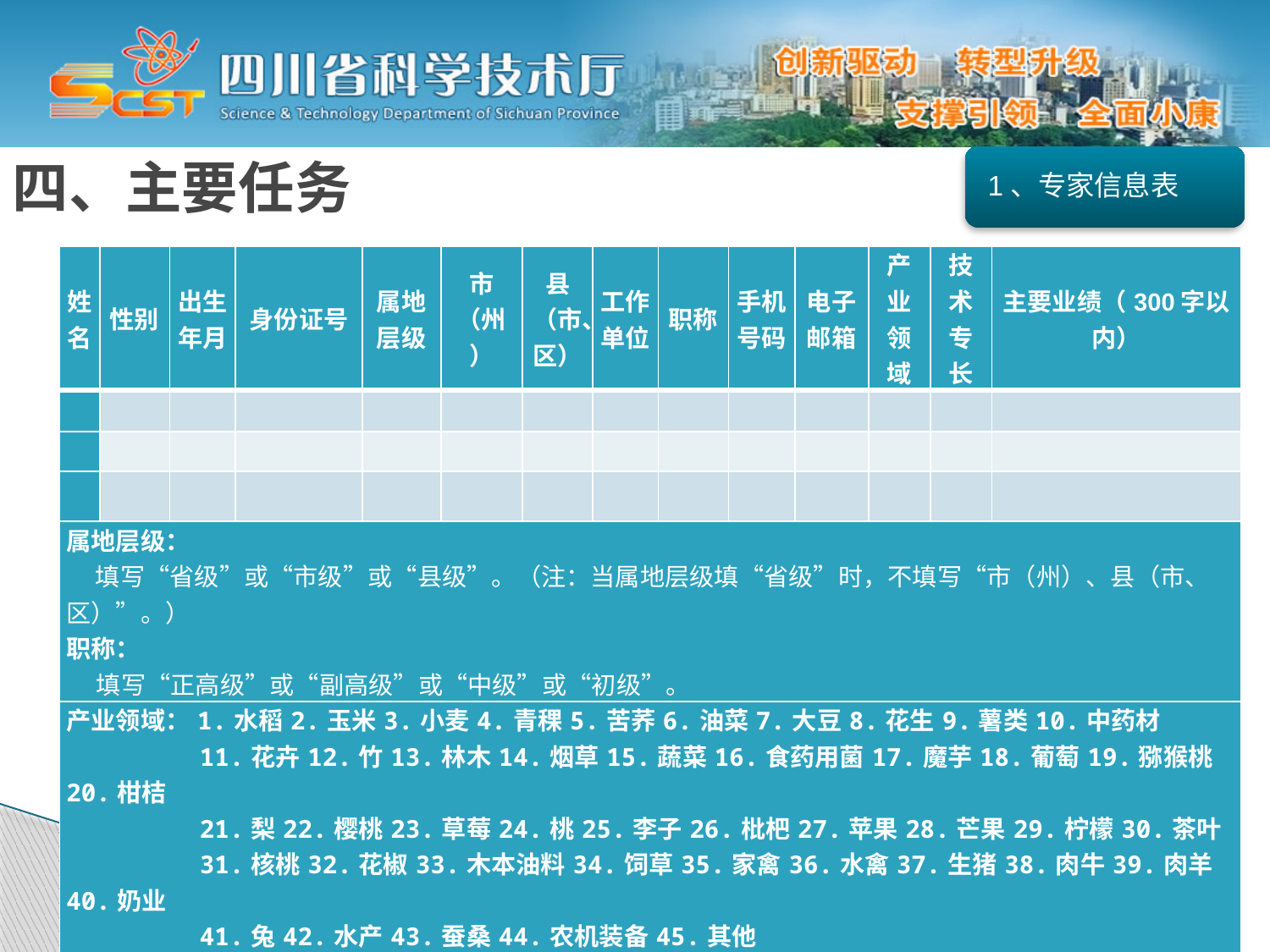

四、主要任务

1、专家信息表
| 姓名 | 性别 | 出生年月 | 身份证号 | 属地层级 | 市（州） | 县（市、区） | 工作单位 | 职称 | 手机 号码 | 电子邮箱 | 产业领域 | 技术专长 | 主要业绩（300字以内） |
| --- | --- | --- | --- | --- | --- | --- | --- | --- | --- | --- | --- | --- | --- |
|  |  |  |  |  |  |  |  |  |  |  |  |  |  |
|  |  |  |  |  |  |  |  |  |  |  |  |  |  |
|  |  |  |  |  |  |  |  |  |  |  |  |  |  |
| 属地层级： 填写“省级”或“市级”或“县级”。（注：当属地层级填“省级”时，不填写“市（州）、县（市、区）”。） 职称： 填写“正高级”或“副高级”或“中级”或“初级”。 |  |  |  |  |  |  |  |  |  |  |  |  |  |
| 产业领域：1.水稻2.玉米3.小麦4.青稞5.苦荞6.油菜7.大豆8.花生9.薯类10.中药材 11.花卉12.竹13.林木14.烟草15.蔬菜16.食药用菌17.魔芋18.葡萄19.猕猴桃20.柑桔 21.梨22.樱桃23.草莓24.桃25.李子26.枇杷27.苹果28.芒果29.柠檬30.茶叶 31.核桃32.花椒33.木本油料34.饲草35.家禽36.水禽37.生猪38.肉牛39.肉羊40.奶业 41.兔42.水产43.蚕桑44.农机装备45.其他 注：本表中产业领域只填写中文汉字，不填写数字，且可以多选，两选项之间用空格间隔，如果选择其他，请填写具体的产业名称。 |  |  |  |  |  |  |  |  |  |  |  |  |  |